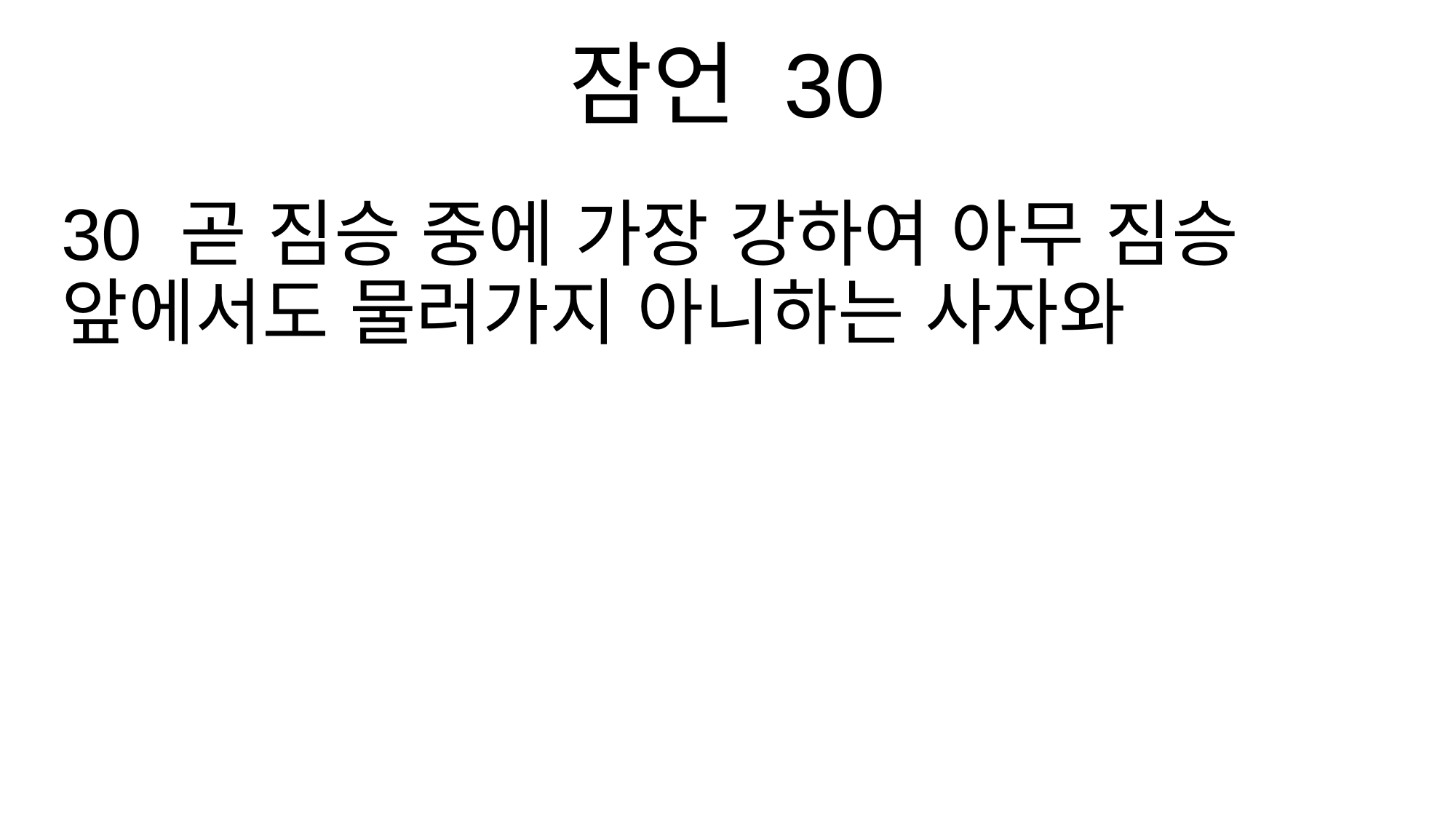

잠언 30
30 곧 짐승 중에 가장 강하여 아무 짐승 앞에서도 물러가지 아니하는 사자와